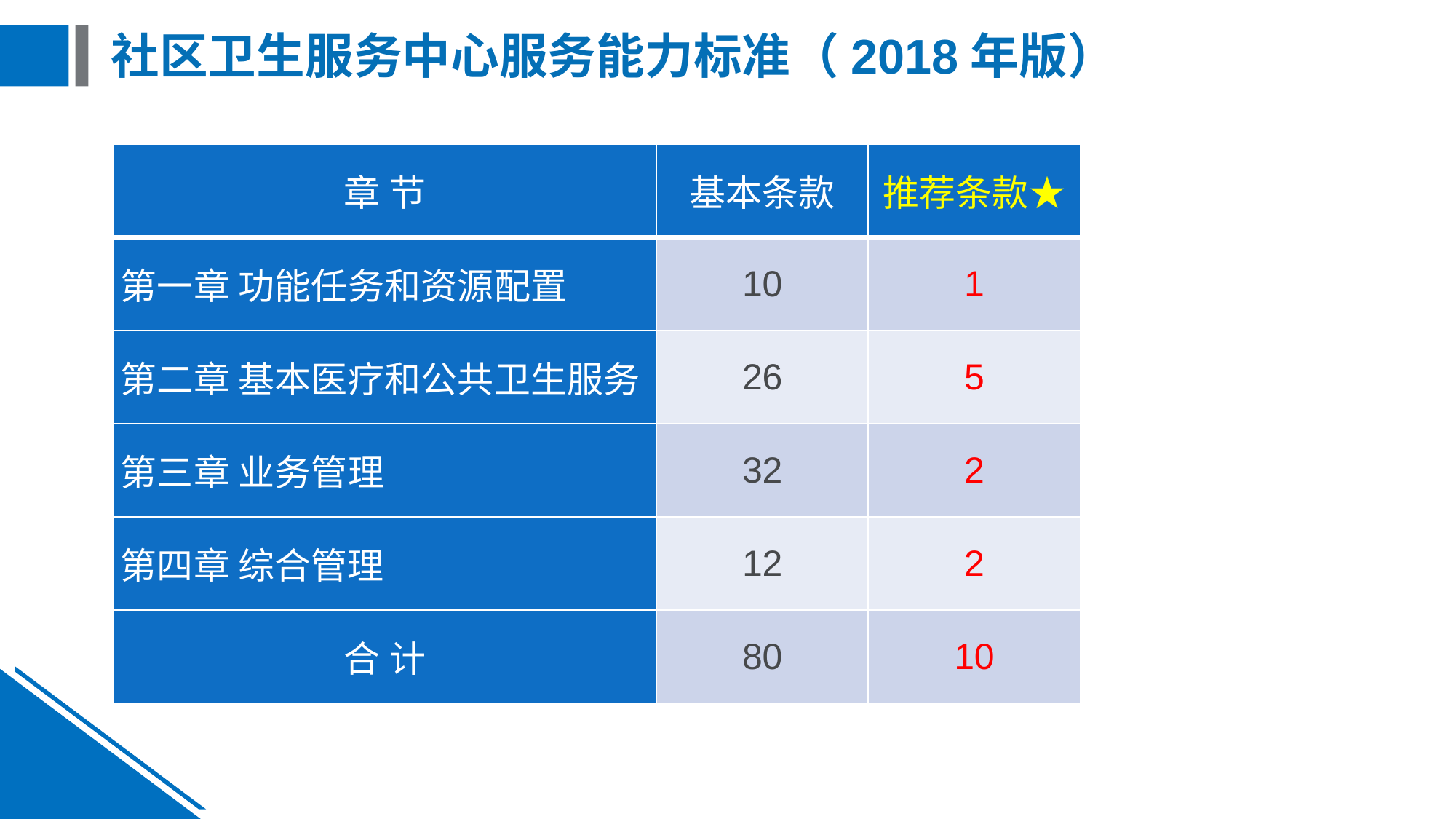

# 社区卫生服务中心服务能力标准（2018年版）
| 章 节 | 基本条款 | 推荐条款★ |
| --- | --- | --- |
| 第一章 功能任务和资源配置 | 10 | 1 |
| 第二章 基本医疗和公共卫生服务 | 26 | 5 |
| 第三章 业务管理 | 32 | 2 |
| 第四章 综合管理 | 12 | 2 |
| 合 计 | 80 | 10 |